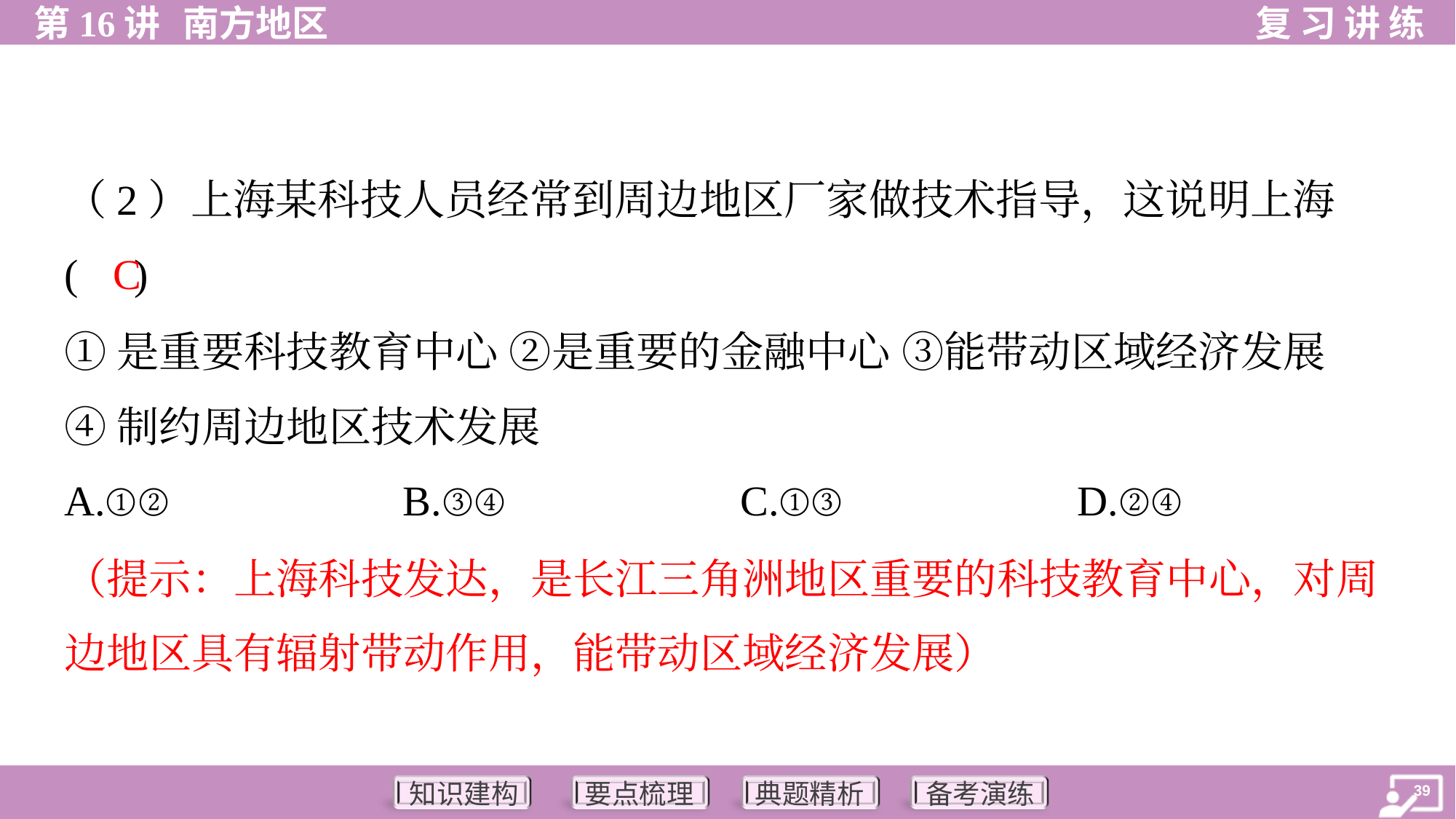

（2）上海某科技人员经常到周边地区厂家做技术指导，这说明上海
(     )
C
①是重要科技教育中心 ②是重要的金融中心 ③能带动区域经济发展
④制约周边地区技术发展
A.①②	B.③④	C.①③	D.②④
（提示：上海科技发达，是长江三角洲地区重要的科技教育中心，对周
边地区具有辐射带动作用，能带动区域经济发展）